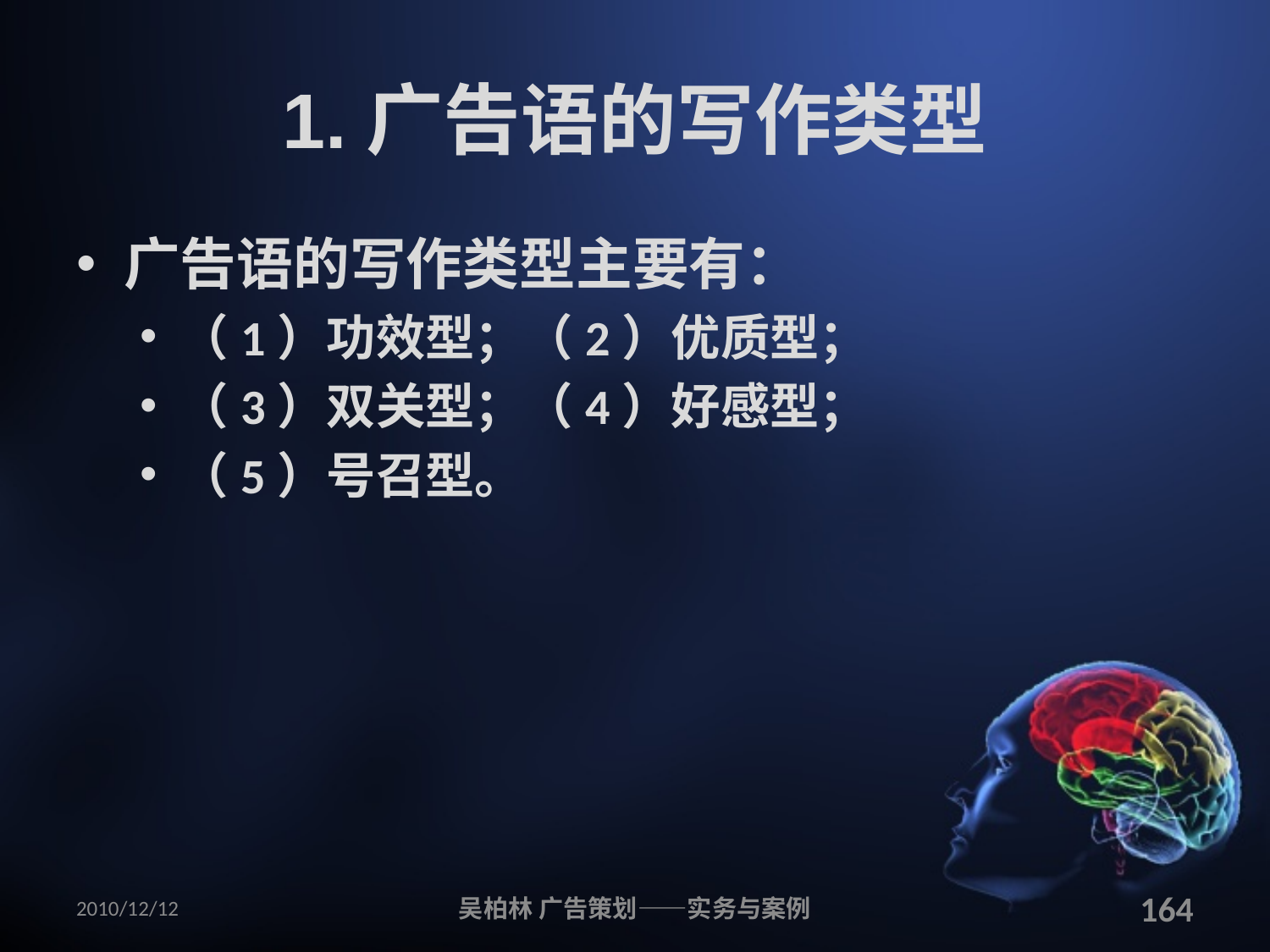

# 1.广告语的写作类型
广告语的写作类型主要有：
（1）功效型；（2）优质型；
（3）双关型；（4）好感型；
（5）号召型。

2010/12/12
吴柏林 广告策划——实务与案例
164